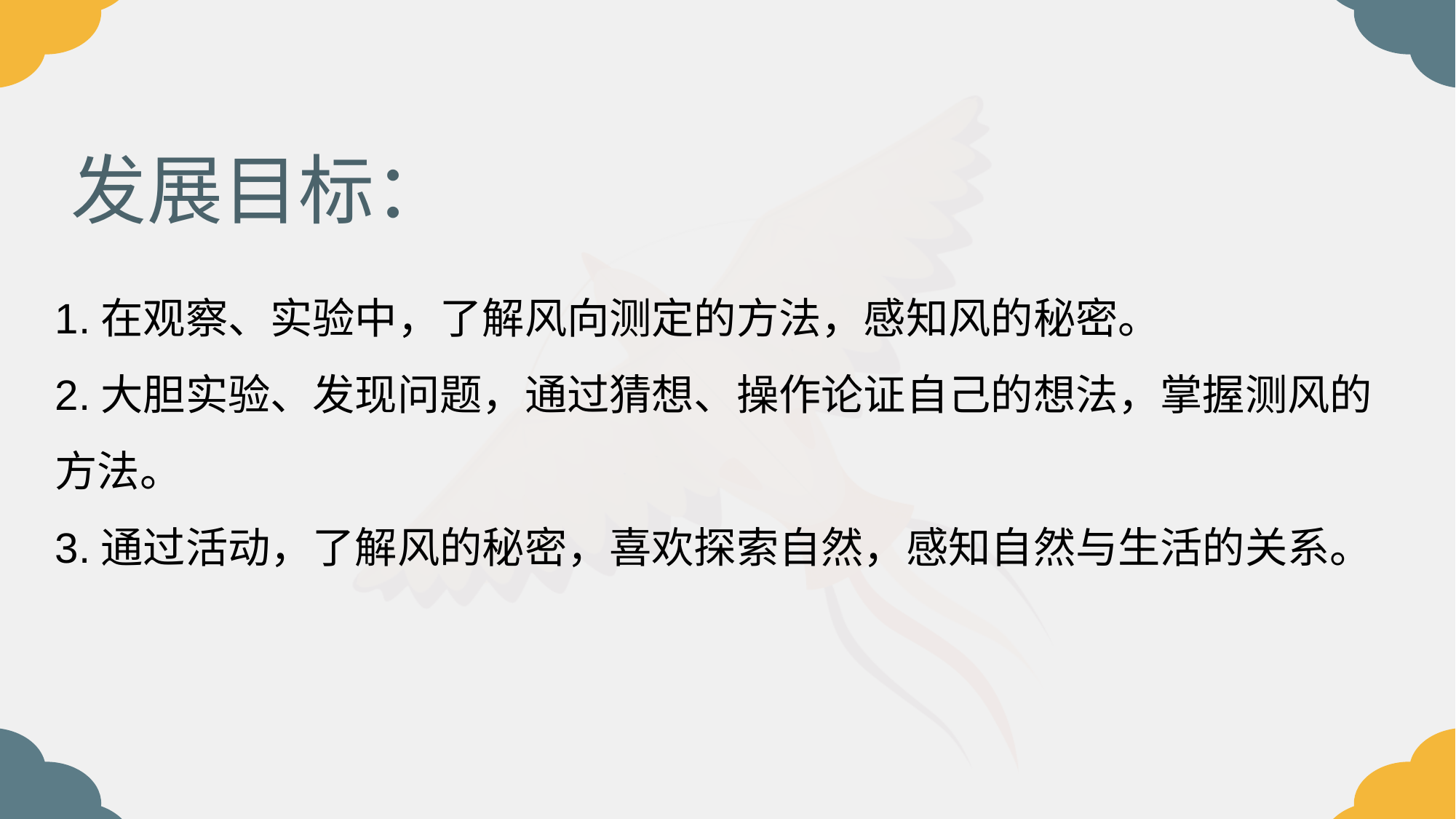

发展目标：
1.在观察、实验中，了解风向测定的方法，感知风的秘密。
2.大胆实验、发现问题，通过猜想、操作论证自己的想法，掌握测风的方法。
3.通过活动，了解风的秘密，喜欢探索自然，感知自然与生活的关系。